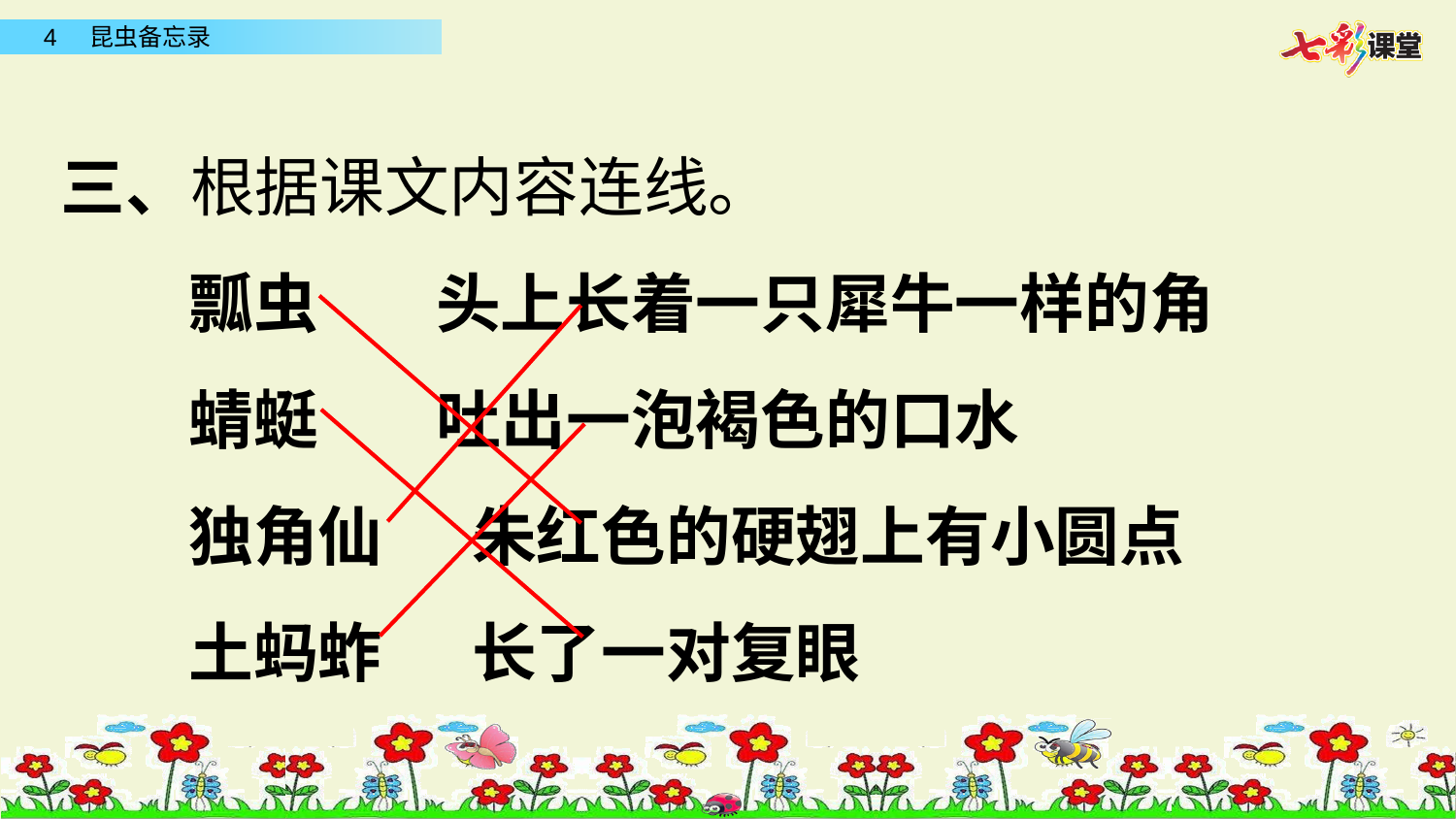

三、根据课文内容连线。
瓢虫        头上长着一只犀牛一样的角
蜻蜓        吐出一泡褐色的口水
独角仙      朱红色的硬翅上有小圆点
土蚂蚱      长了一对复眼